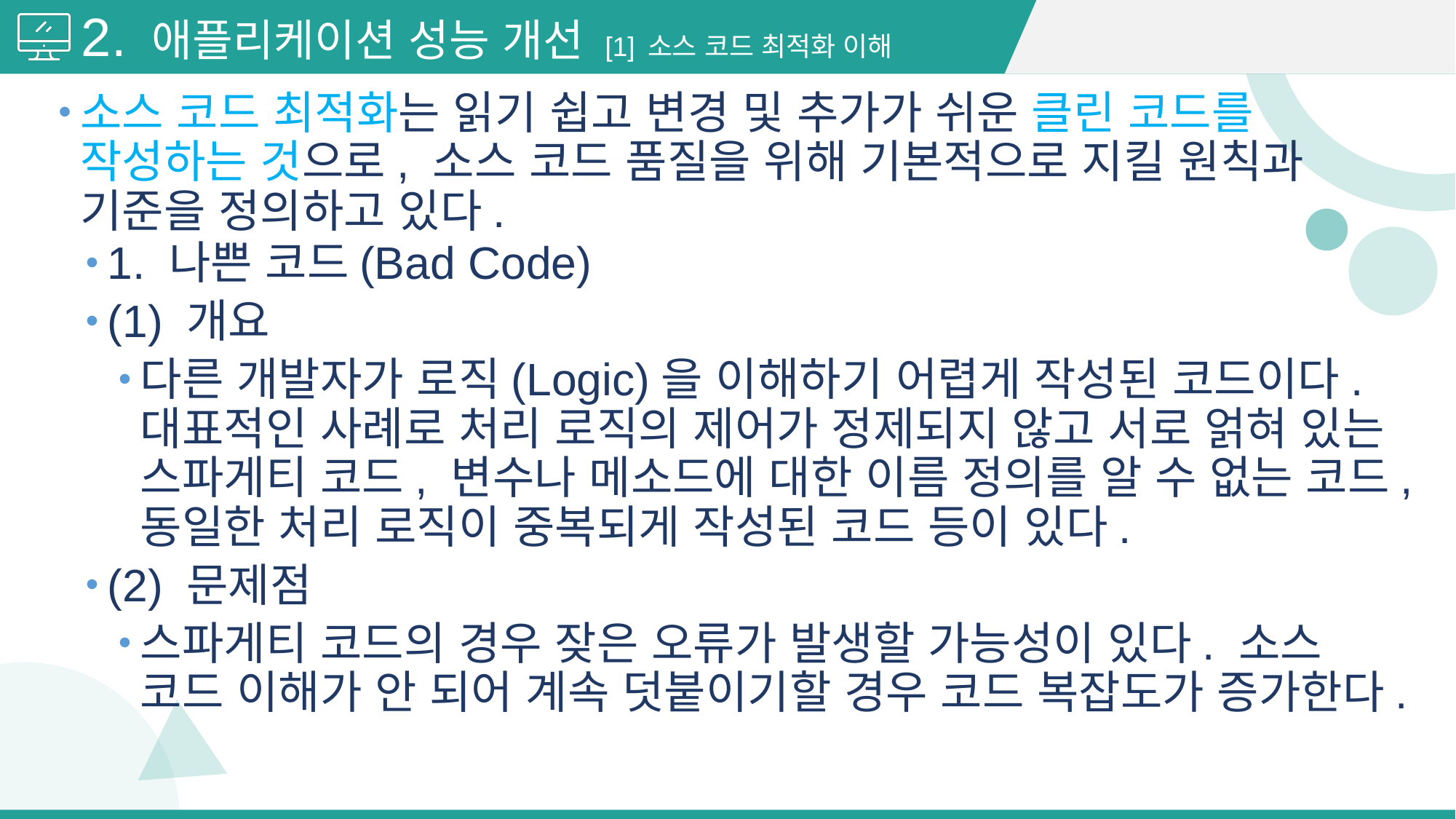

# 2. 애플리케이션 성능 개선 [1] 소스 코드 최적화 이해
소스 코드 최적화는 읽기 쉽고 변경 및 추가가 쉬운 클린 코드를 작성하는 것으로, 소스 코드 품질을 위해 기본적으로 지킬 원칙과 기준을 정의하고 있다.
1. 나쁜 코드(Bad Code)
(1) 개요
다른 개발자가 로직(Logic)을 이해하기 어렵게 작성된 코드이다. 대표적인 사례로 처리 로직의 제어가 정제되지 않고 서로 얽혀 있는 스파게티 코드, 변수나 메소드에 대한 이름 정의를 알 수 없는 코드, 동일한 처리 로직이 중복되게 작성된 코드 등이 있다.
(2) 문제점
스파게티 코드의 경우 잦은 오류가 발생할 가능성이 있다. 소스 코드 이해가 안 되어 계속 덧붙이기할 경우 코드 복잡도가 증가한다.